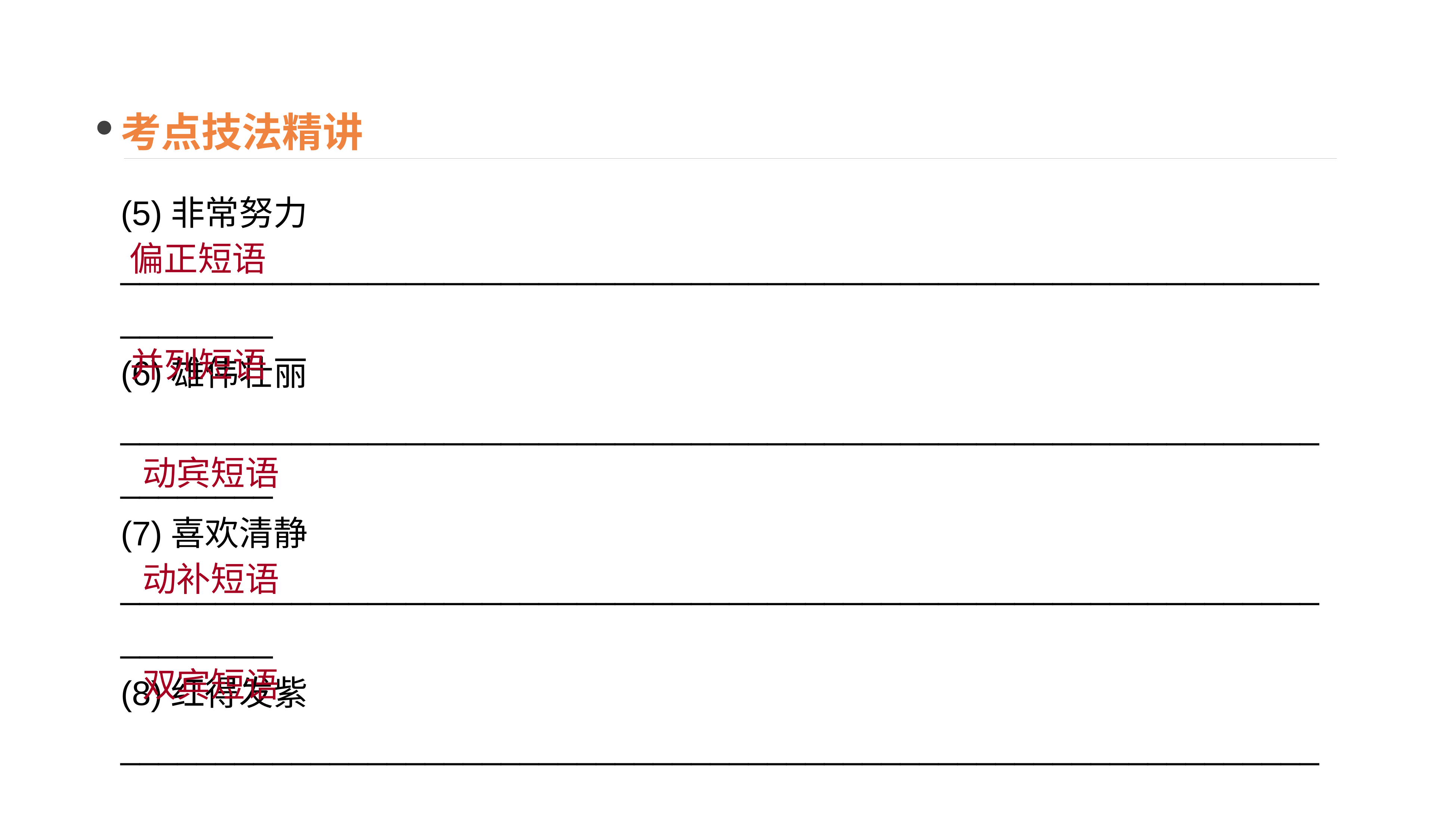

考点技法精讲

(5)非常努力_______________________________________________________________________
(6)雄伟壮丽
_______________________________________________________________________
(7)喜欢清静
_______________________________________________________________________
(8)红得发紫
_______________________________________________________________________
(9)给你一个苹果
_______________________________________________________________________
偏正短语
并列短语
动宾短语
动补短语
双宾短语